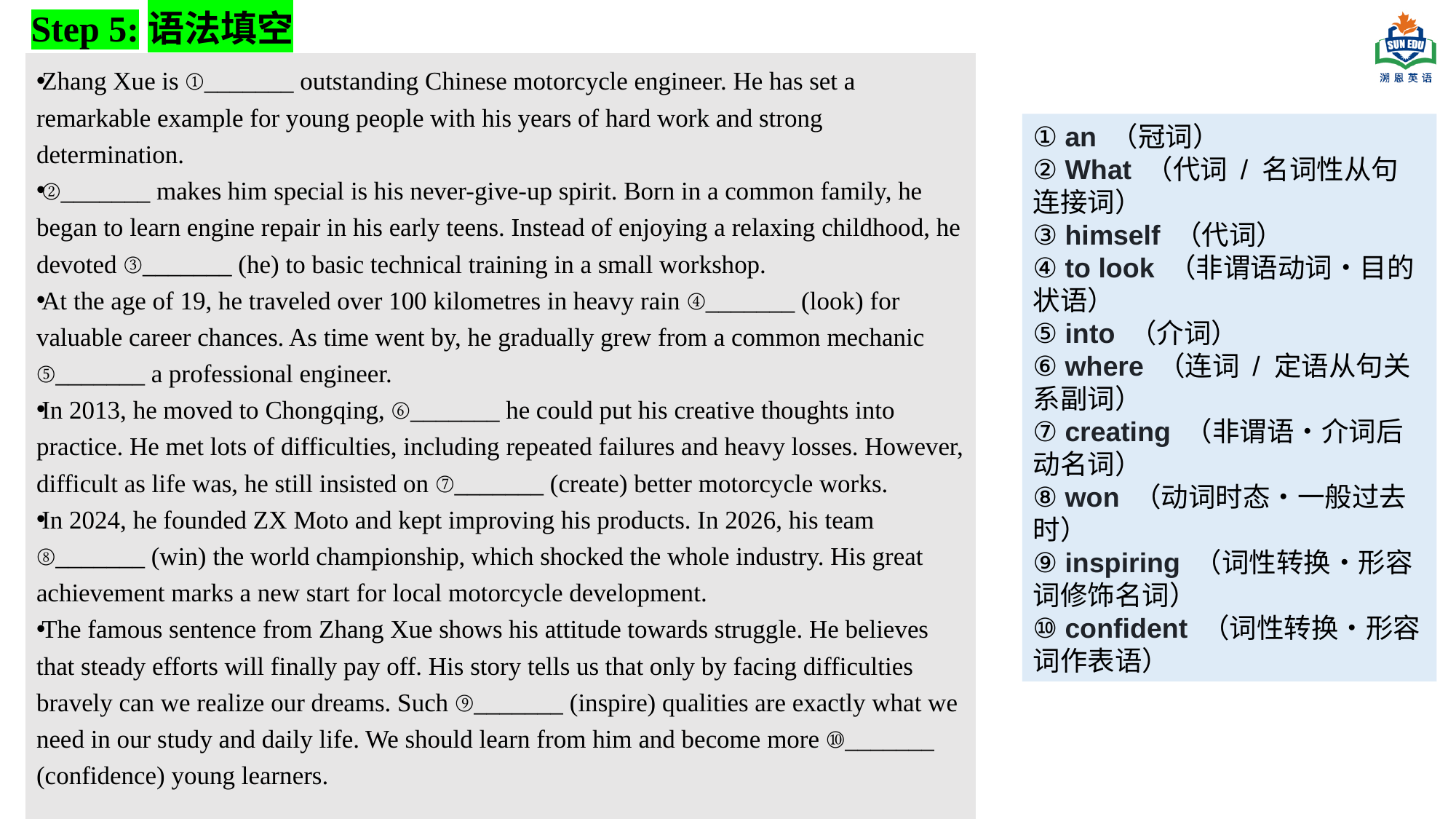

Step 5:语法填空
Zhang Xue is ①_______ outstanding Chinese motorcycle engineer. He has set a remarkable example for young people with his years of hard work and strong determination.
②_______ makes him special is his never-give-up spirit. Born in a common family, he began to learn engine repair in his early teens. Instead of enjoying a relaxing childhood, he devoted ③_______ (he) to basic technical training in a small workshop.
At the age of 19, he traveled over 100 kilometres in heavy rain ④_______ (look) for valuable career chances. As time went by, he gradually grew from a common mechanic ⑤_______ a professional engineer.
In 2013, he moved to Chongqing, ⑥_______ he could put his creative thoughts into practice. He met lots of difficulties, including repeated failures and heavy losses. However, difficult as life was, he still insisted on ⑦_______ (create) better motorcycle works.
In 2024, he founded ZX Moto and kept improving his products. In 2026, his team ⑧_______ (win) the world championship, which shocked the whole industry. His great achievement marks a new start for local motorcycle development.
The famous sentence from Zhang Xue shows his attitude towards struggle. He believes that steady efforts will finally pay off. His story tells us that only by facing difficulties bravely can we realize our dreams. Such ⑨_______ (inspire) qualities are exactly what we need in our study and daily life. We should learn from him and become more ⑩_______ (confidence) young learners.
① an （冠词）
② What （代词 / 名词性从句连接词）
③ himself （代词）
④ to look （非谓语动词・目的状语）
⑤ into （介词）
⑥ where （连词 / 定语从句关系副词）
⑦ creating （非谓语・介词后动名词）
⑧ won （动词时态・一般过去时）
⑨ inspiring （词性转换・形容词修饰名词）
⑩ confident （词性转换・形容词作表语）